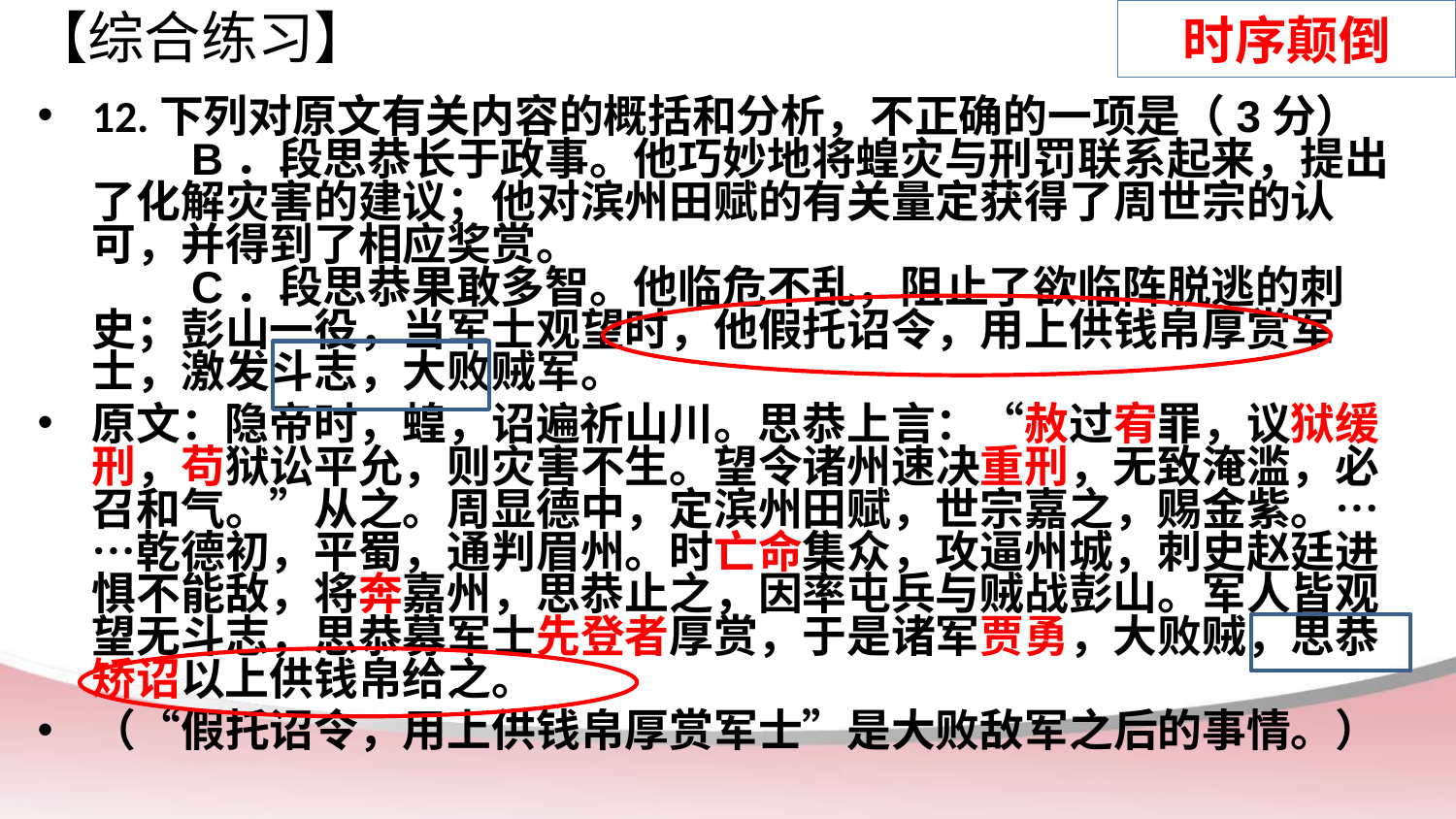

# 时序颠倒
【综合练习】
12.下列对原文有关内容的概括和分析，不正确的一项是（3分）
　　B．段思恭长于政事。他巧妙地将蝗灾与刑罚联系起来，提出了化解灾害的建议；他对滨州田赋的有关量定获得了周世宗的认可，并得到了相应奖赏。
　　C．段思恭果敢多智。他临危不乱，阻止了欲临阵脱逃的刺史；彭山一役，当军士观望时，他假托诏令，用上供钱帛厚赏军士，激发斗志，大败贼军。
原文：隐帝时，蝗，诏遍祈山川。思恭上言：“赦过宥罪，议狱缓刑，苟狱讼平允，则灾害不生。望令诸州速决重刑，无致淹滥，必召和气。”从之。周显德中，定滨州田赋，世宗嘉之，赐金紫。……乾德初，平蜀，通判眉州。时亡命集众，攻逼州城，刺史赵廷进惧不能敌，将奔嘉州，思恭止之，因率屯兵与贼战彭山。军人皆观望无斗志，思恭募军士先登者厚赏，于是诸军贾勇，大败贼，思恭矫诏以上供钱帛给之。
（“假托诏令，用上供钱帛厚赏军士”是大败敌军之后的事情。）